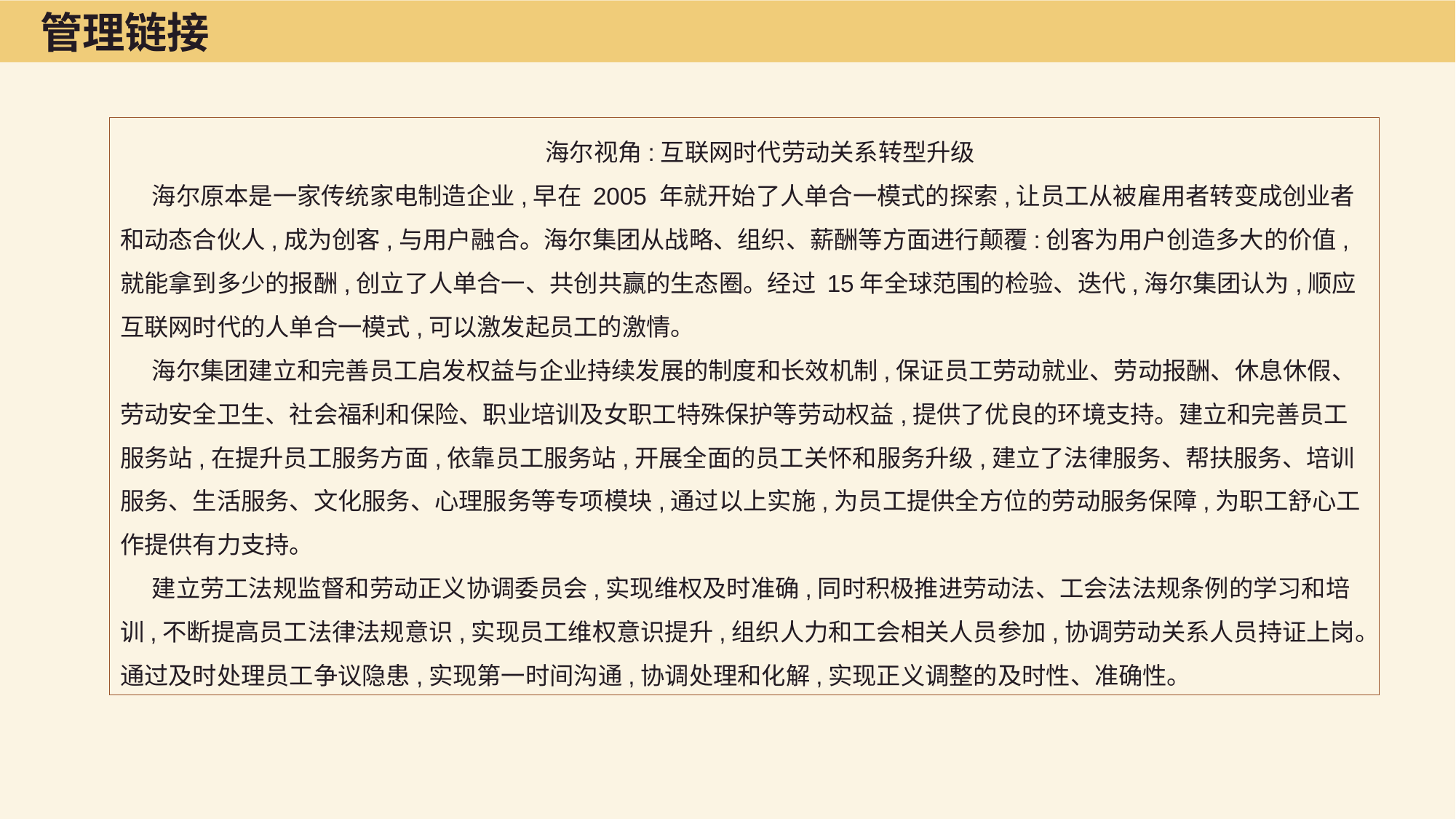

管理链接
海尔视角:互联网时代劳动关系转型升级
海尔原本是一家传统家电制造企业,早在 2005 年就开始了人单合一模式的探索,让员工从被雇用者转变成创业者和动态合伙人,成为创客,与用户融合。海尔集团从战略、组织、薪酬等方面进行颠覆:创客为用户创造多大的价值,就能拿到多少的报酬,创立了人单合一、共创共赢的生态圈。经过 15年全球范围的检验、迭代,海尔集团认为,顺应互联网时代的人单合一模式,可以激发起员工的激情。
海尔集团建立和完善员工启发权益与企业持续发展的制度和长效机制,保证员工劳动就业、劳动报酬、休息休假、劳动安全卫生、社会福利和保险、职业培训及女职工特殊保护等劳动权益,提供了优良的环境支持。建立和完善员工服务站,在提升员工服务方面,依靠员工服务站,开展全面的员工关怀和服务升级,建立了法律服务、帮扶服务、培训服务、生活服务、文化服务、心理服务等专项模块,通过以上实施,为员工提供全方位的劳动服务保障,为职工舒心工作提供有力支持。
建立劳工法规监督和劳动正义协调委员会,实现维权及时准确,同时积极推进劳动法、工会法法规条例的学习和培训,不断提高员工法律法规意识,实现员工维权意识提升,组织人力和工会相关人员参加,协调劳动关系人员持证上岗。通过及时处理员工争议隐患,实现第一时间沟通,协调处理和化解,实现正义调整的及时性、准确性。